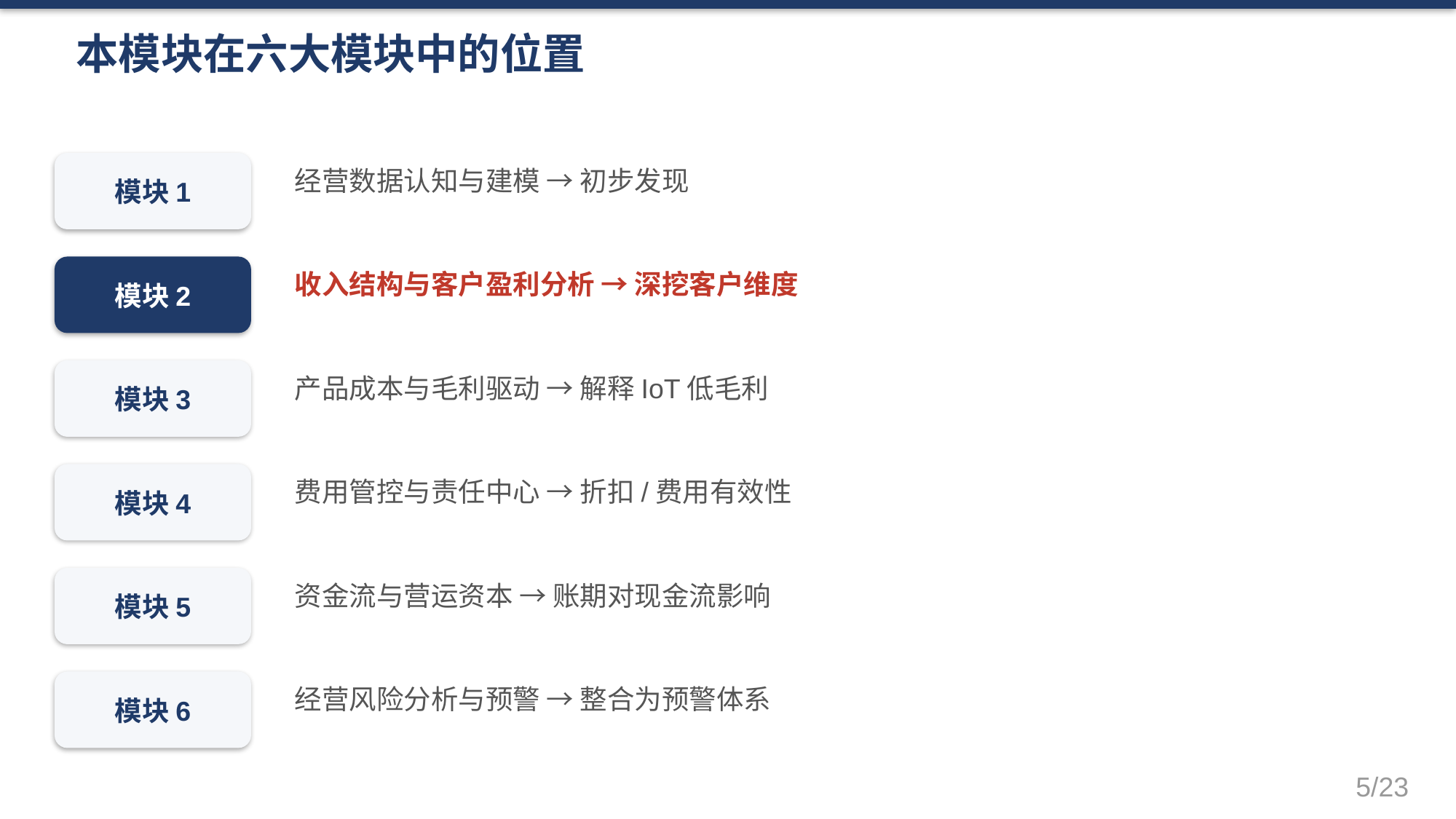

本模块在六大模块中的位置
模块1
经营数据认知与建模 → 初步发现
模块2
收入结构与客户盈利分析 → 深挖客户维度
模块3
产品成本与毛利驱动 → 解释IoT低毛利
模块4
费用管控与责任中心 → 折扣/费用有效性
模块5
资金流与营运资本 → 账期对现金流影响
模块6
经营风险分析与预警 → 整合为预警体系
5/23